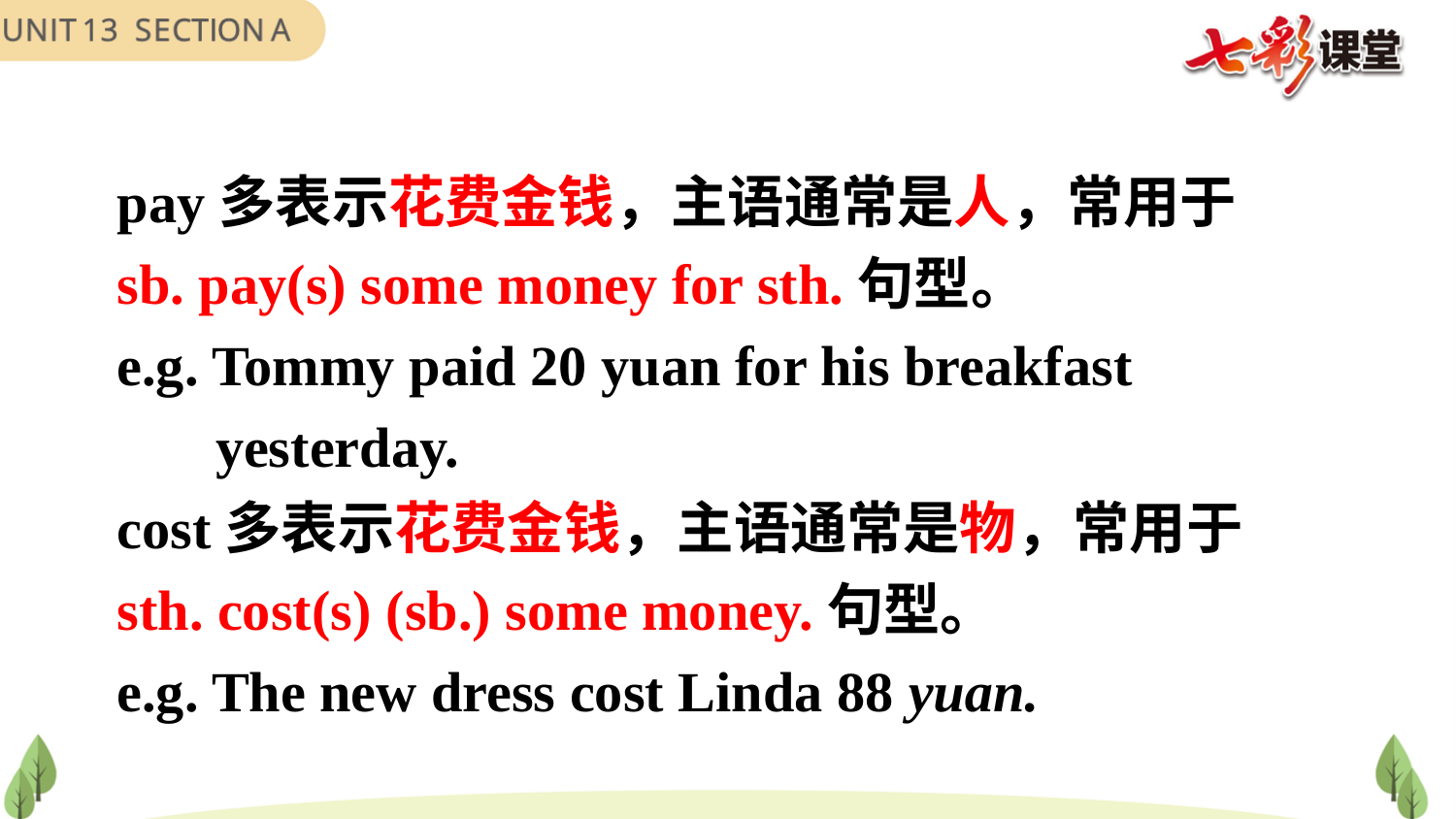

pay多表示花费金钱，主语通常是人，常用于
sb. pay(s) some money for sth.句型。
e.g. Tommy paid 20 yuan for his breakfast
       yesterday.
cost多表示花费金钱，主语通常是物，常用于
sth. cost(s) (sb.) some money.句型。
e.g. The new dress cost Linda 88 yuan.